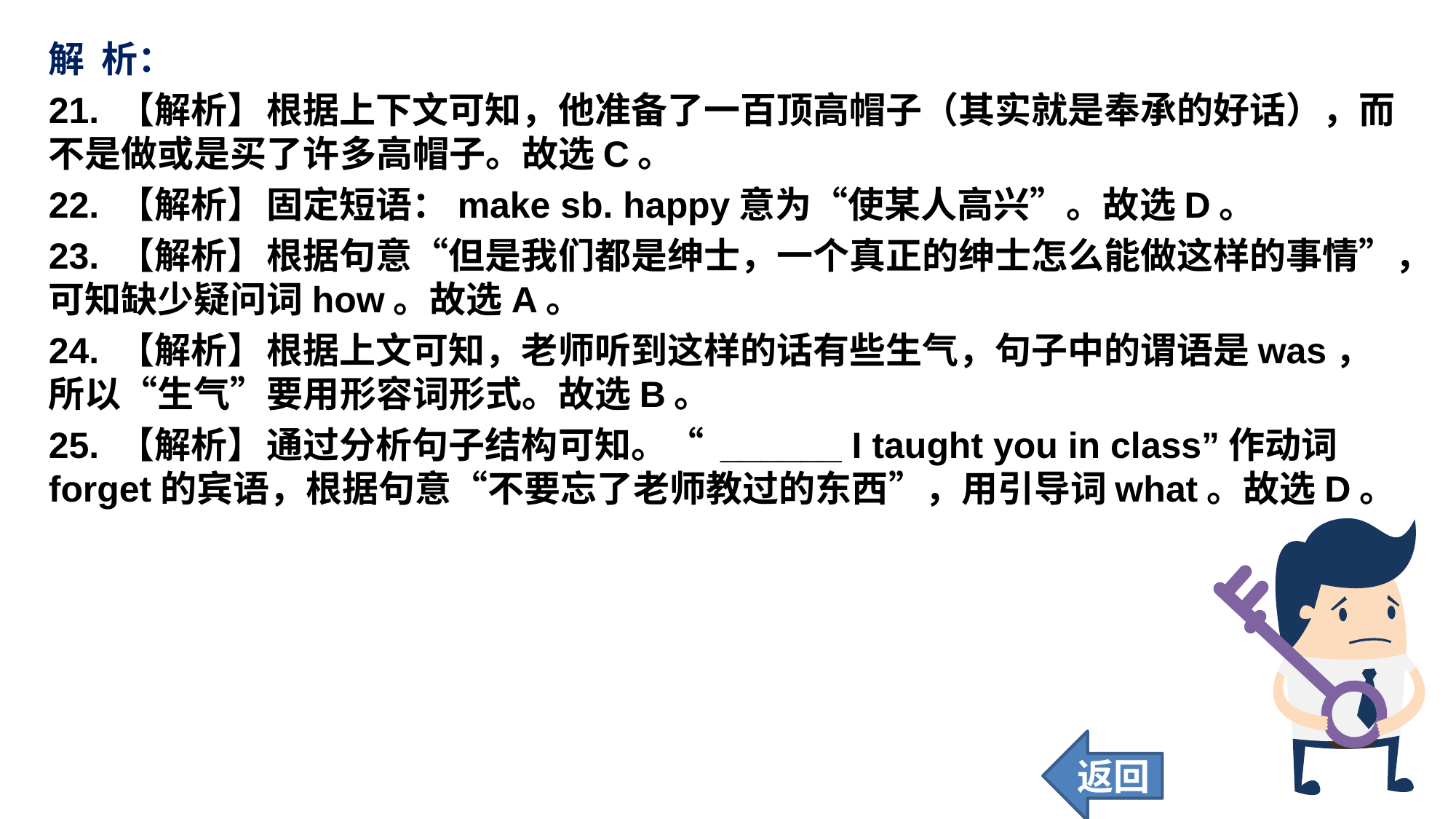

解  析：
21. 【解析】	根据上下文可知，他准备了一百顶高帽子（其实就是奉承的好话），而不是做或是买了许多高帽子。故选C。
22. 【解析】	固定短语：make sb. happy意为“使某人高兴”。故选D。
23. 【解析】	根据句意“但是我们都是绅士，一个真正的绅士怎么能做这样的事情”，可知缺少疑问词how。故选A。
24. 【解析】	根据上文可知，老师听到这样的话有些生气，句子中的谓语是was，所以“生气”要用形容词形式。故选B。
25. 【解析】	通过分析句子结构可知。“ ______ I taught you in class”作动词forget的宾语，根据句意“不要忘了老师教过的东西”，用引导词what。故选D。

返回
26